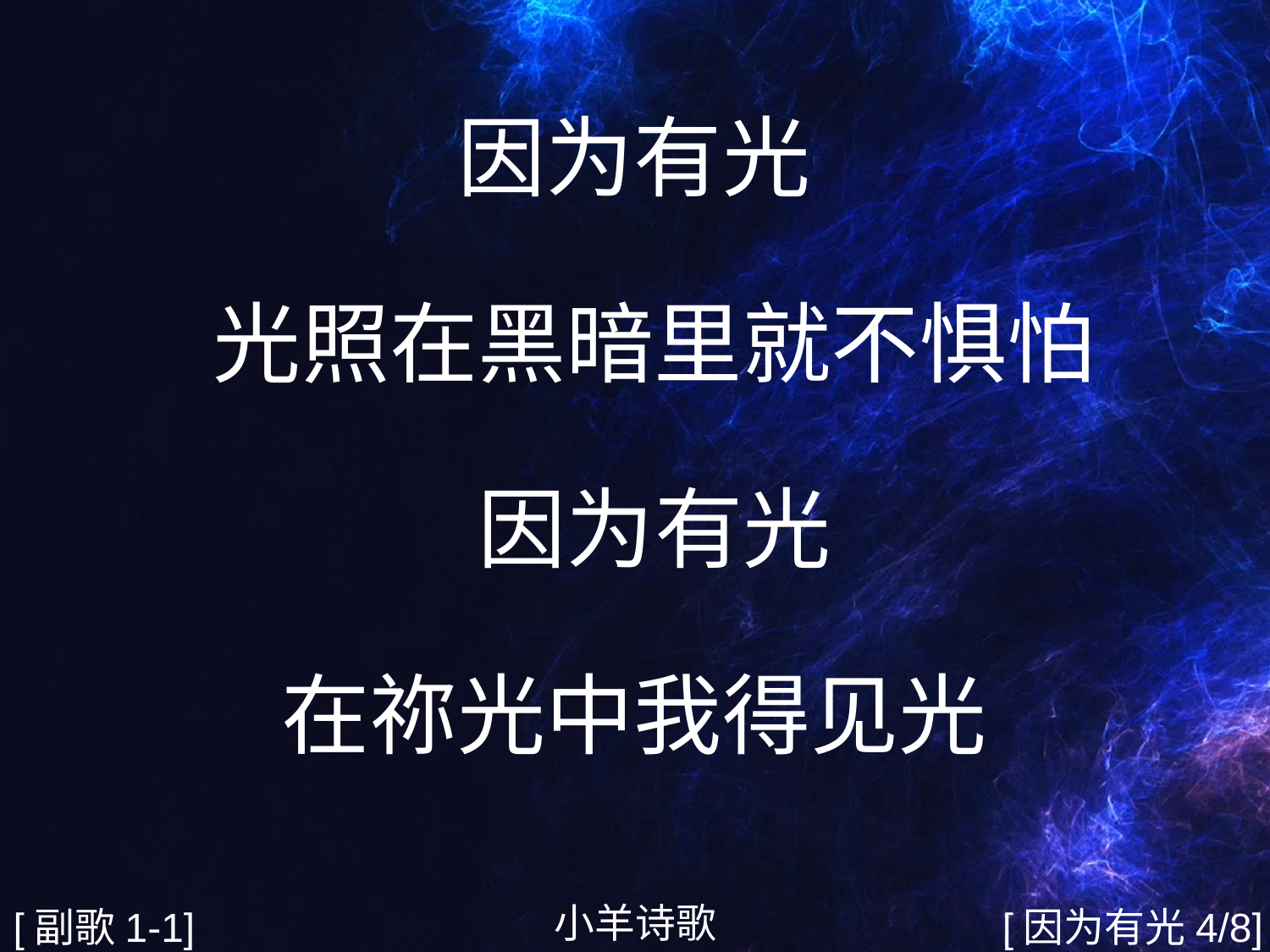

因为有光

 光照在黑暗里就不惧怕

 因为有光

在祢光中我得见光
#

小羊诗歌
[副歌1-1]
[因为有光4/8]